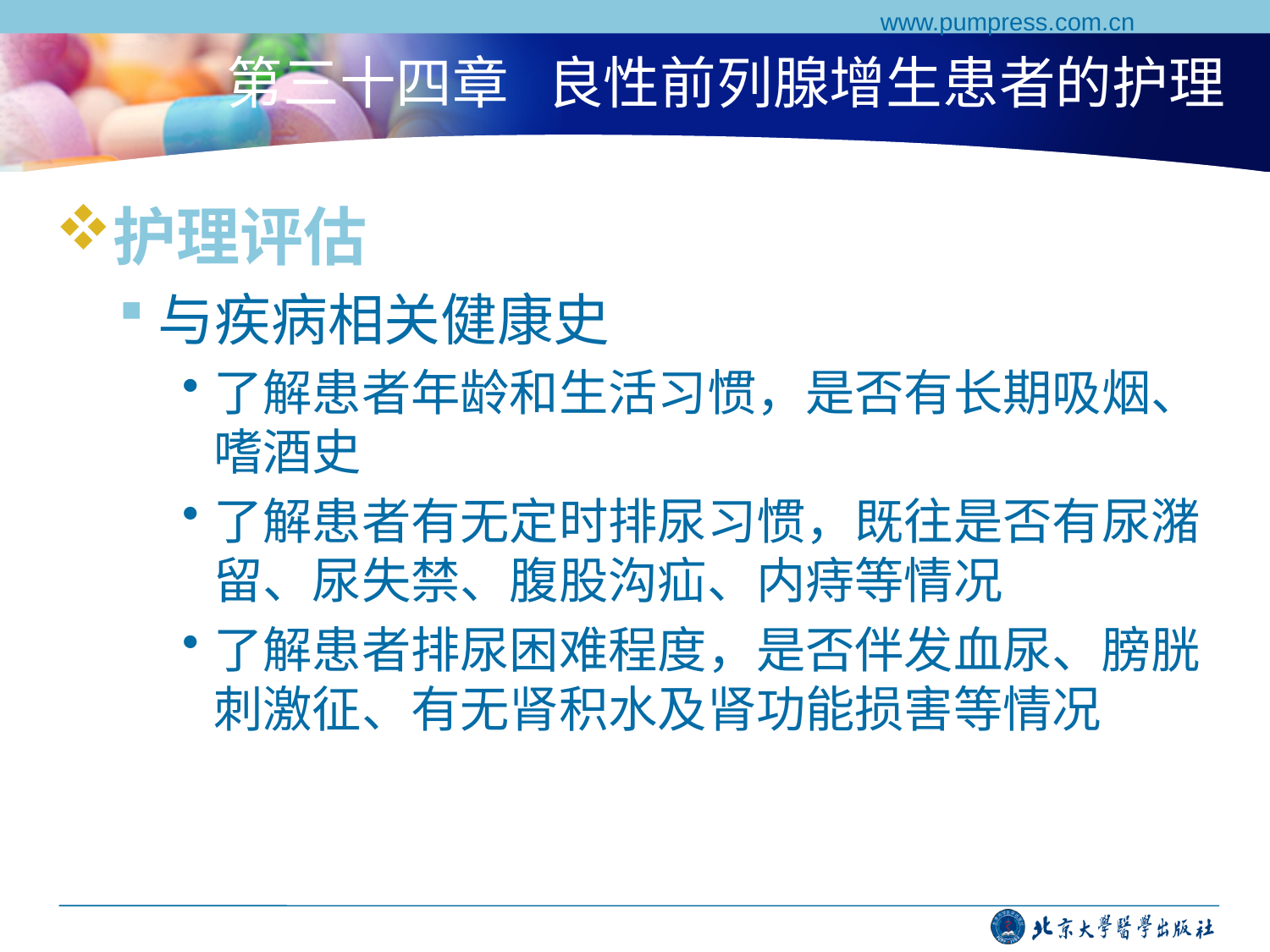

www.pumpress.com.cn
# 第三十四章   良性前列腺增生患者的护理
护理评估
与疾病相关健康史
了解患者年龄和生活习惯，是否有长期吸烟、嗜酒史
了解患者有无定时排尿习惯，既往是否有尿潴留、尿失禁、腹股沟疝、内痔等情况
了解患者排尿困难程度，是否伴发血尿、膀胱刺激征、有无肾积水及肾功能损害等情况